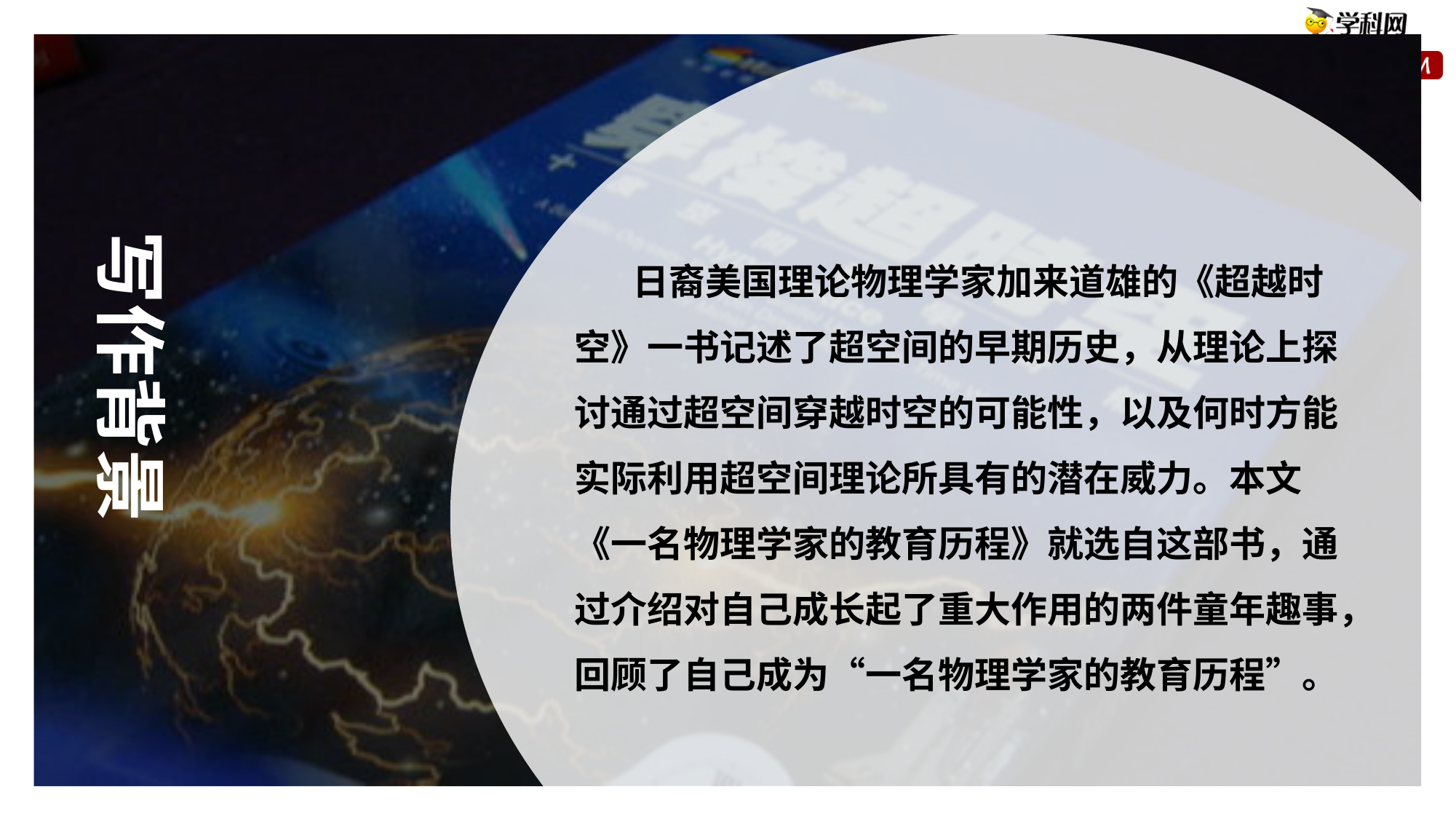

写作背景

      日裔美国理论物理学家加来道雄的《超越时空》一书记述了超空间的早期历史，从理论上探讨通过超空间穿越时空的可能性，以及何时方能实际利用超空间理论所具有的潜在威力。本文《一名物理学家的教育历程》就选自这部书，通过介绍对自己成长起了重大作用的两件童年趣事，回顾了自己成为“一名物理学家的教育历程”。